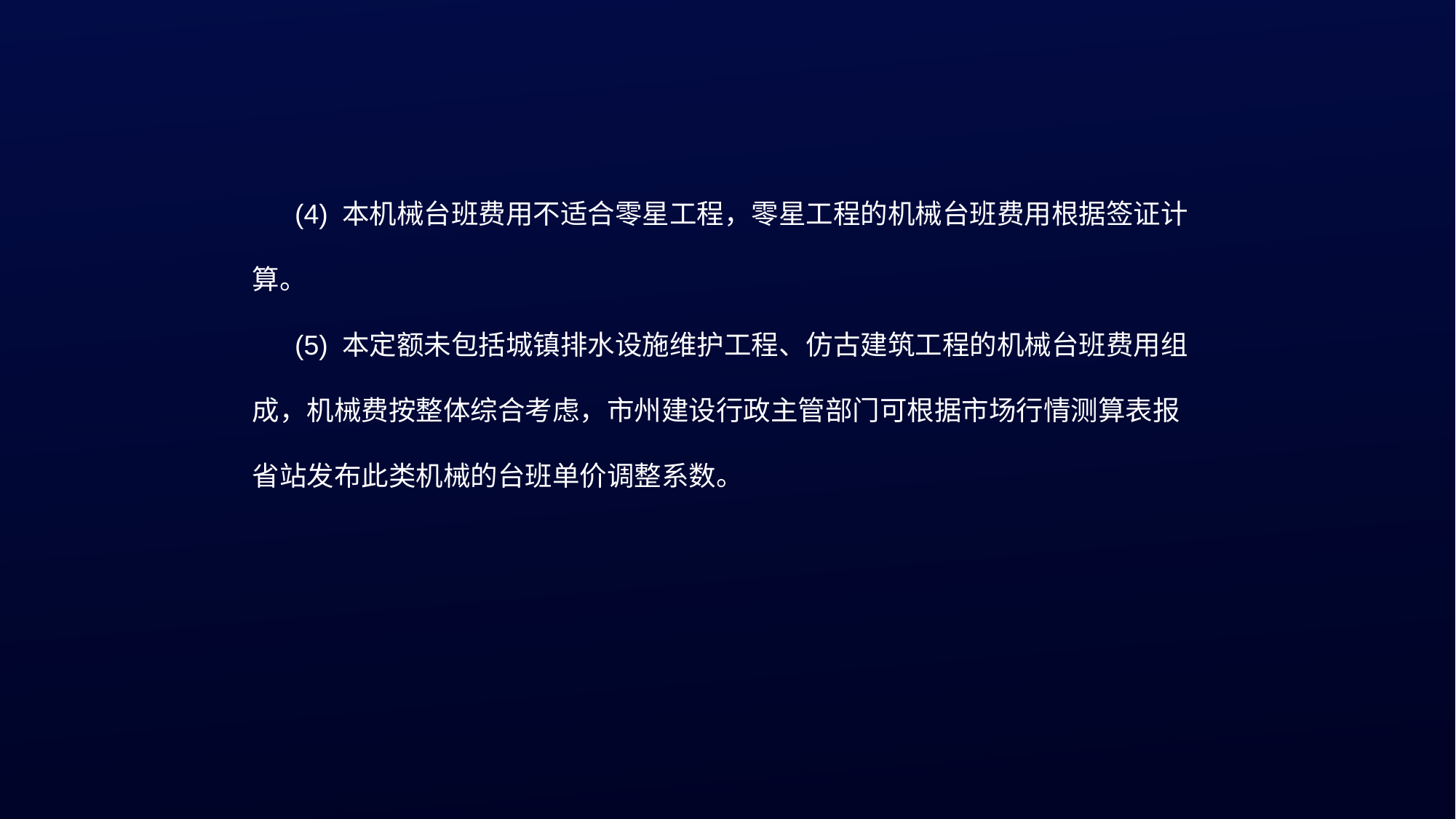

(4) 本机械台班费用不适合零星工程，零星工程的机械台班费用根据签证计算。
(5) 本定额未包括城镇排水设施维护工程、仿古建筑工程的机械台班费用组成，机械费按整体综合考虑，市州建设行政主管部门可根据市场行情测算表报省站发布此类机械的台班单价调整系数。